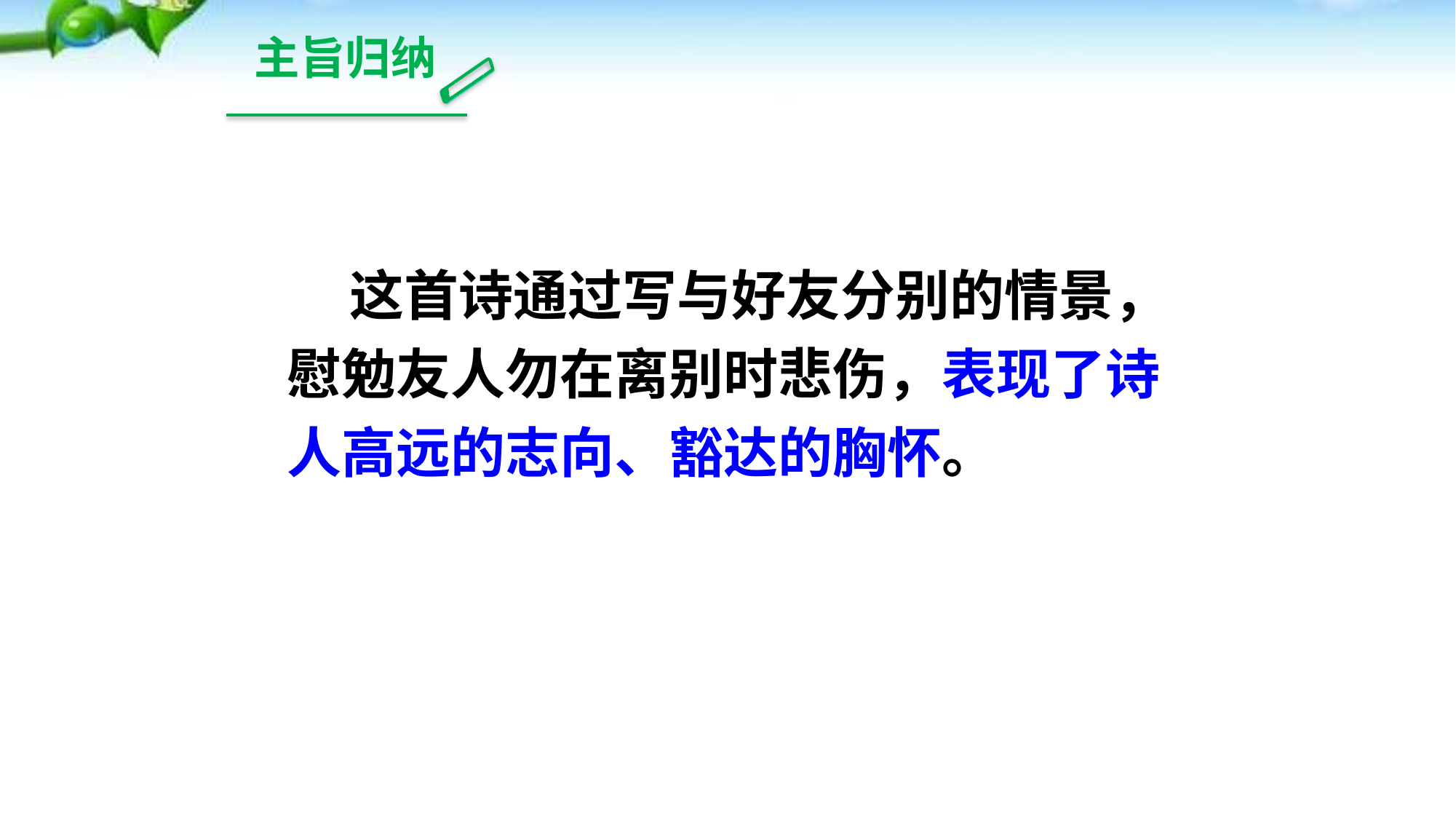

主旨归纳

    这首诗通过写与好友分别的情景，慰勉友人勿在离别时悲伤，表现了诗人高远的志向、豁达的胸怀。